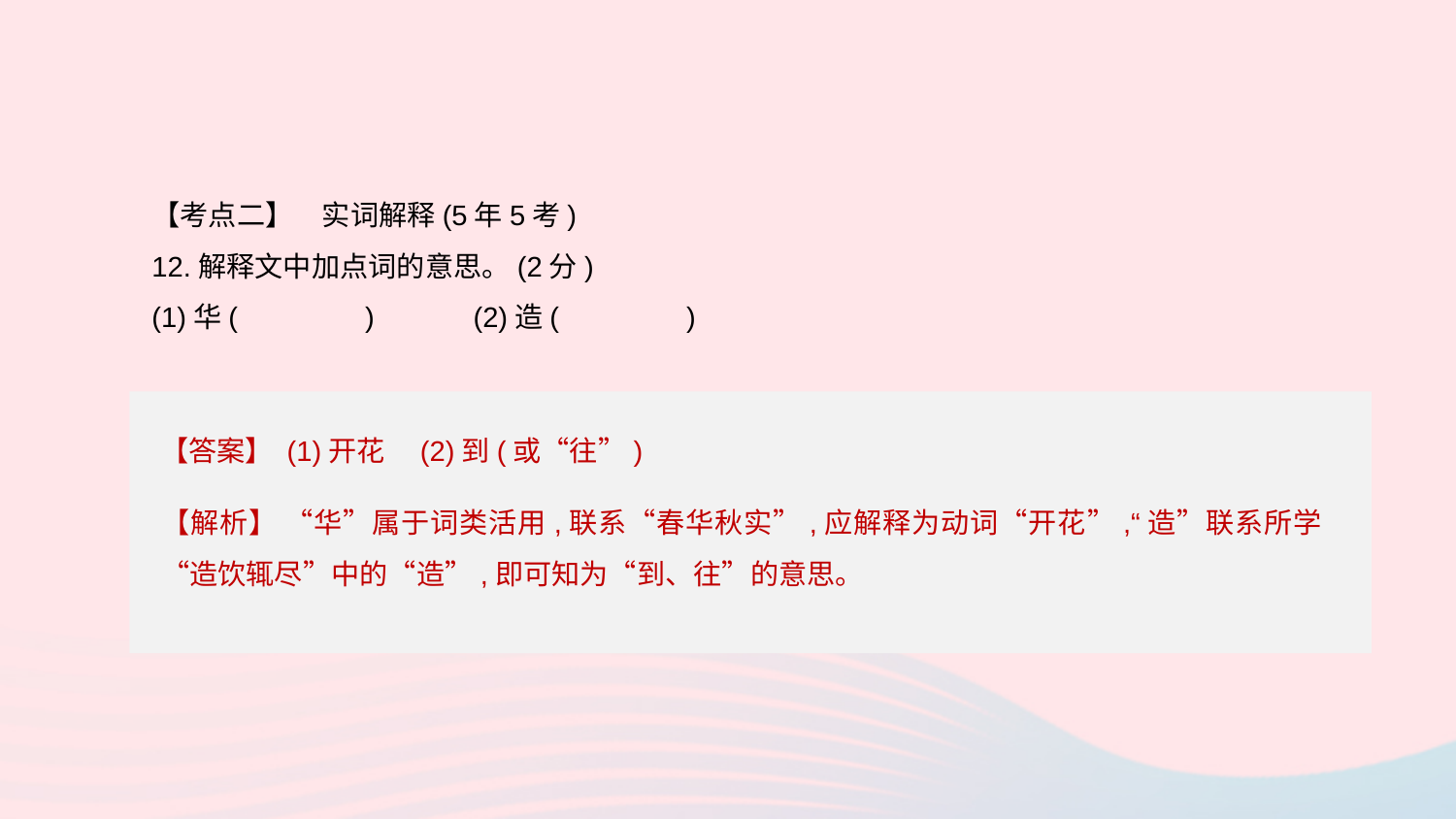

【考点二】　实词解释(5年5考)
12.解释文中加点词的意思。(2分)
(1)华(　　　　)　　　(2)造(　　　　)

【答案】 (1)开花　(2)到(或“往”)
【解析】 “华”属于词类活用,联系“春华秋实”,应解释为动词“开花”,“造”联系所学“造饮辄尽”中的“造”,即可知为“到、往”的意思。